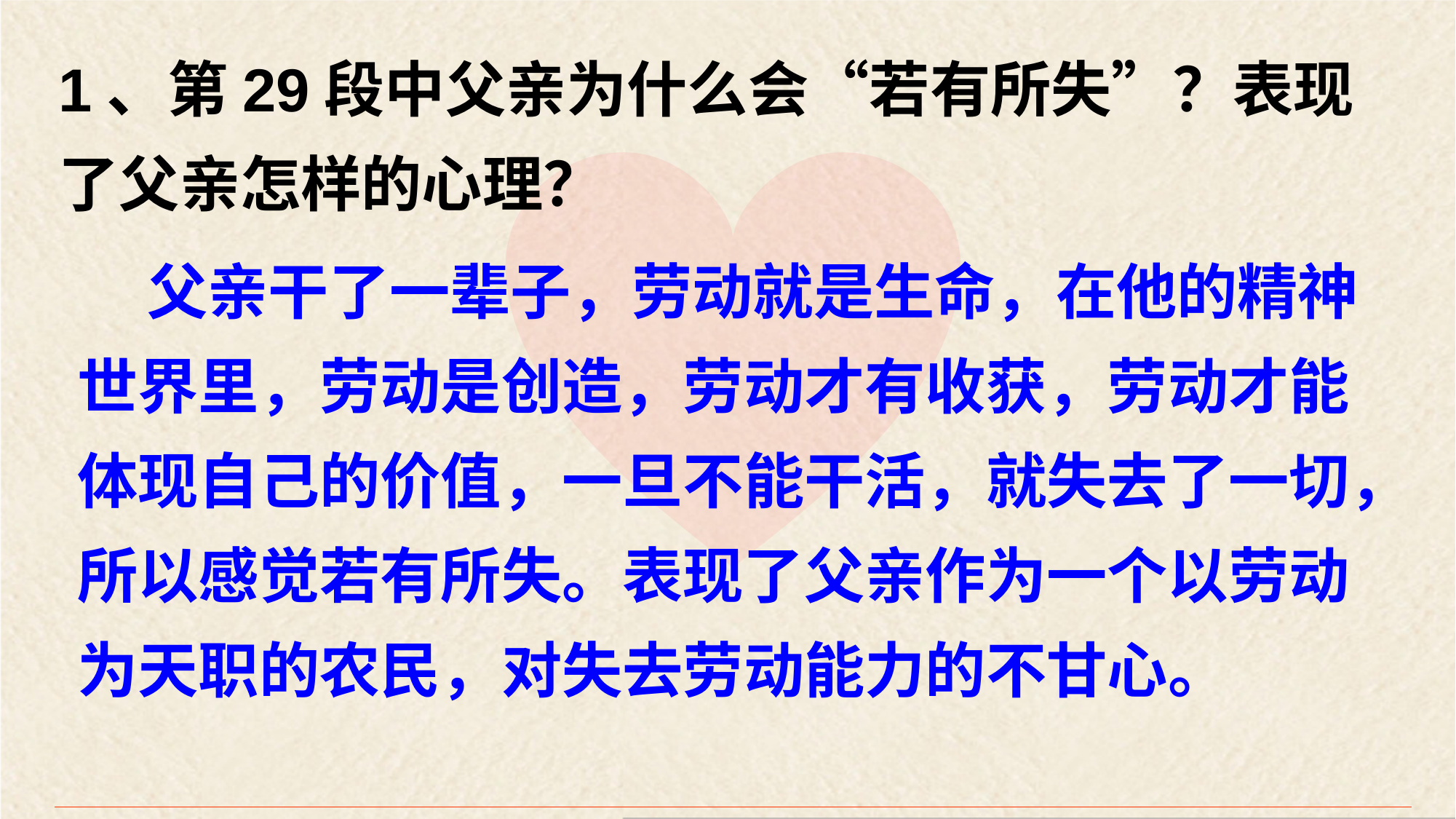

1、第29段中父亲为什么会“若有所失”？表现了父亲怎样的心理？

    父亲干了一辈子，劳动就是生命，在他的精神世界里，劳动是创造，劳动才有收获，劳动才能体现自己的价值，一旦不能干活，就失去了一切，所以感觉若有所失。表现了父亲作为一个以劳动为天职的农民，对失去劳动能力的不甘心。